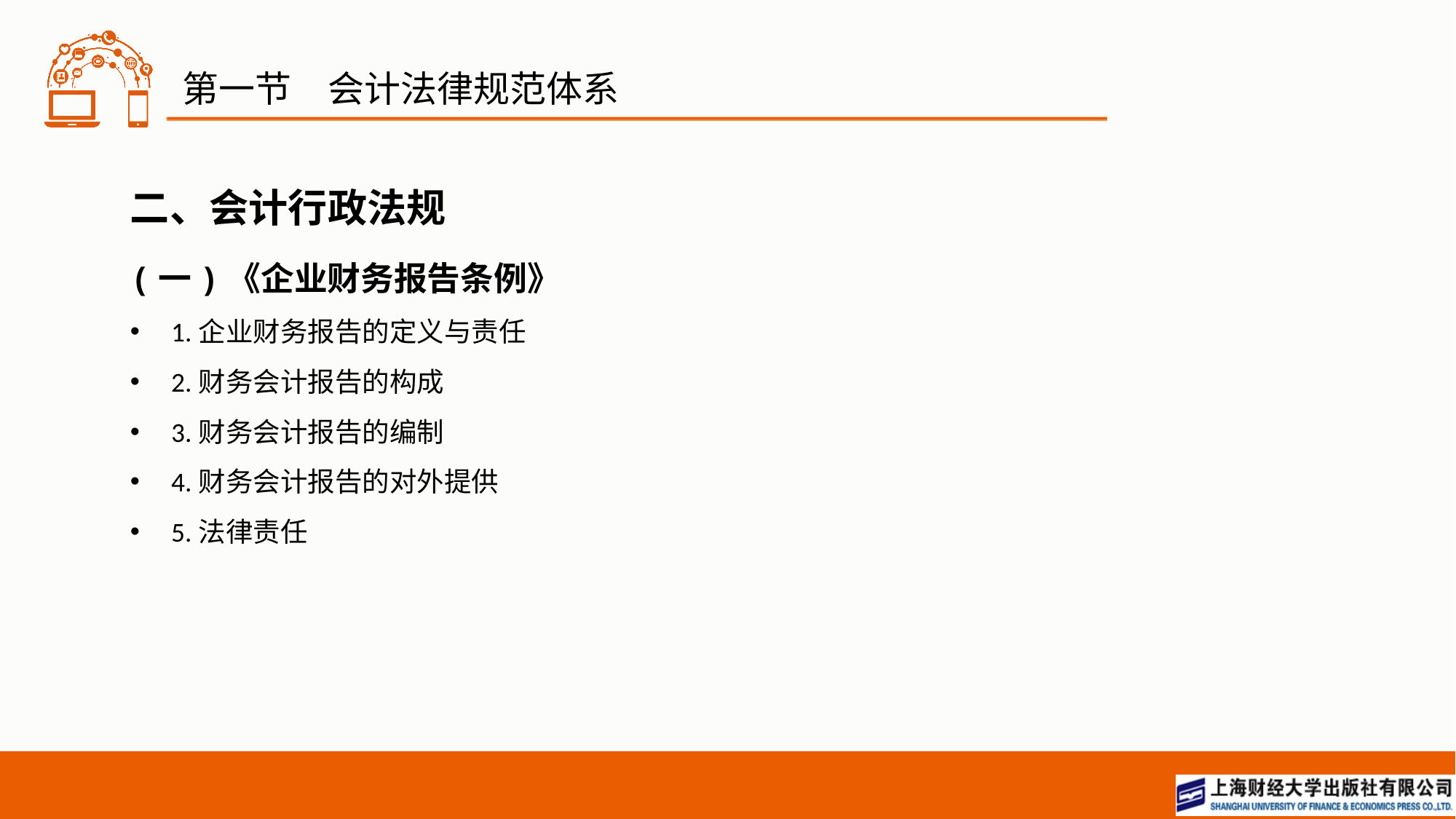

# 第一节　会计法律规范体系
二、会计行政法规
(一)《企业财务报告条例》
1.企业财务报告的定义与责任
2.财务会计报告的构成
3.财务会计报告的编制
4.财务会计报告的对外提供
5.法律责任